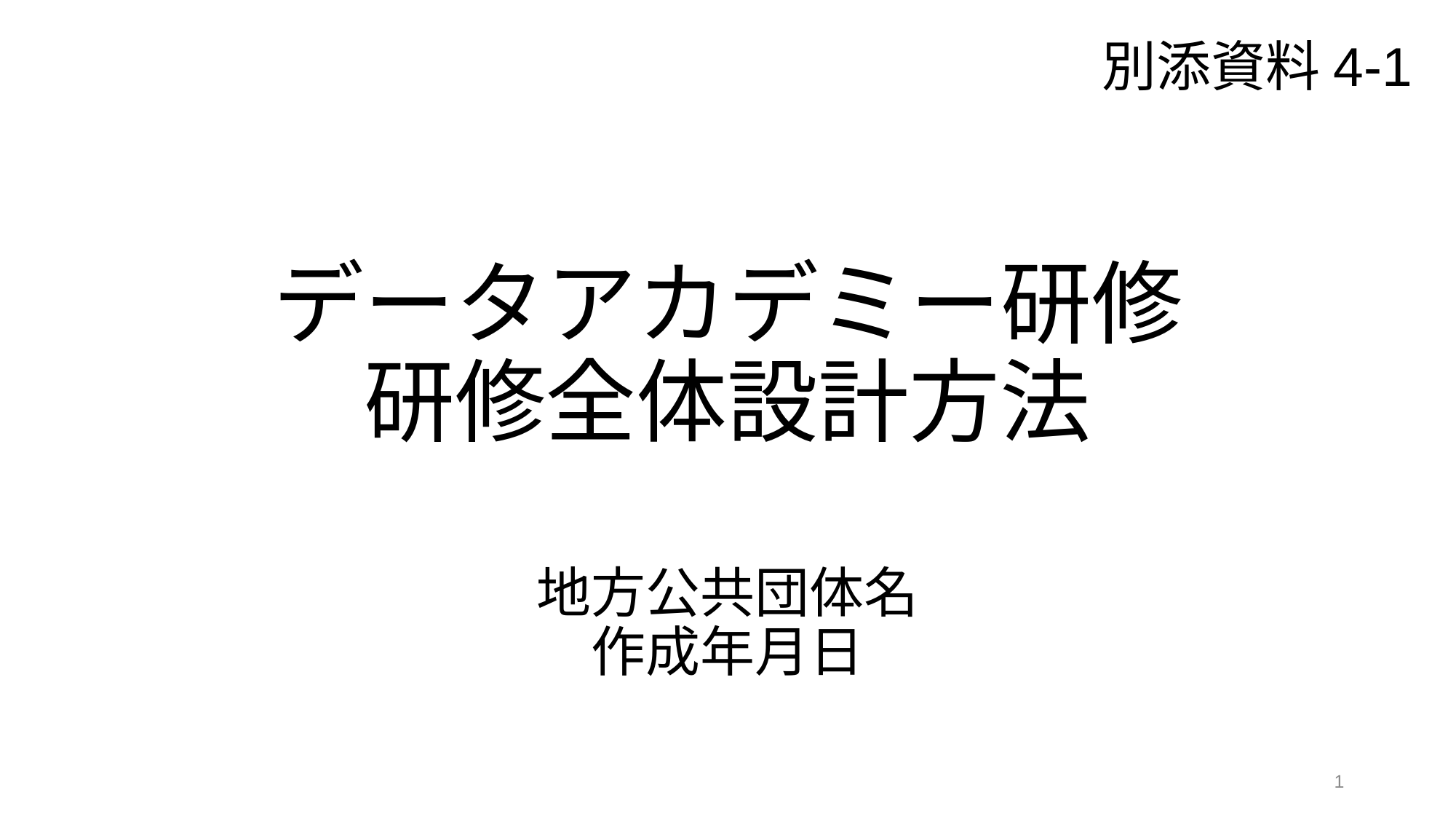

別添資料4-1
# データアカデミー研修 研修全体設計方法
地方公共団体名
作成年月日
1